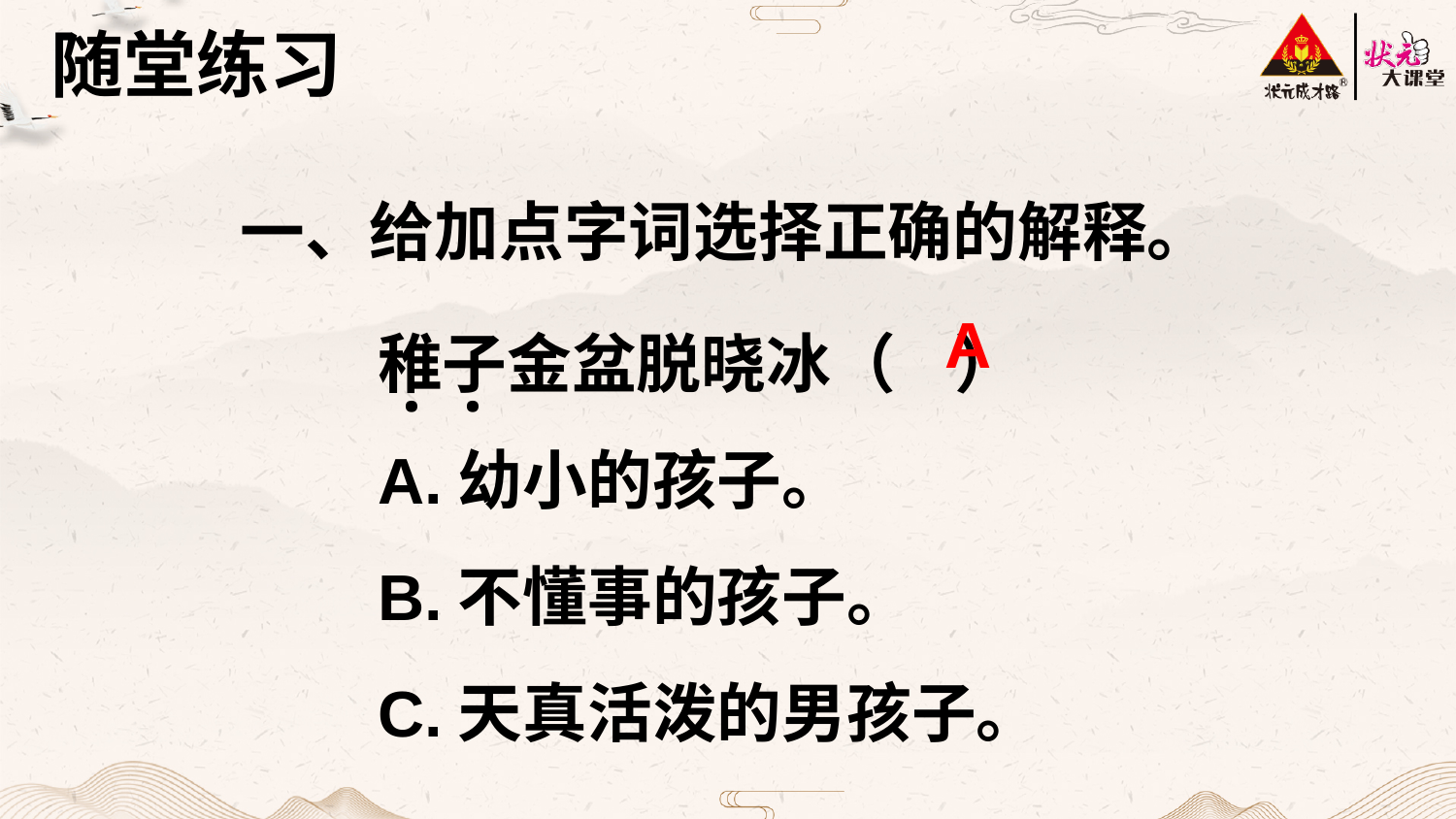

随堂练习
一、给加点字词选择正确的解释。
稚子金盆脱晓冰（    ）
A.幼小的孩子。
B.不懂事的孩子。
C.天真活泼的男孩子。
A
·
·